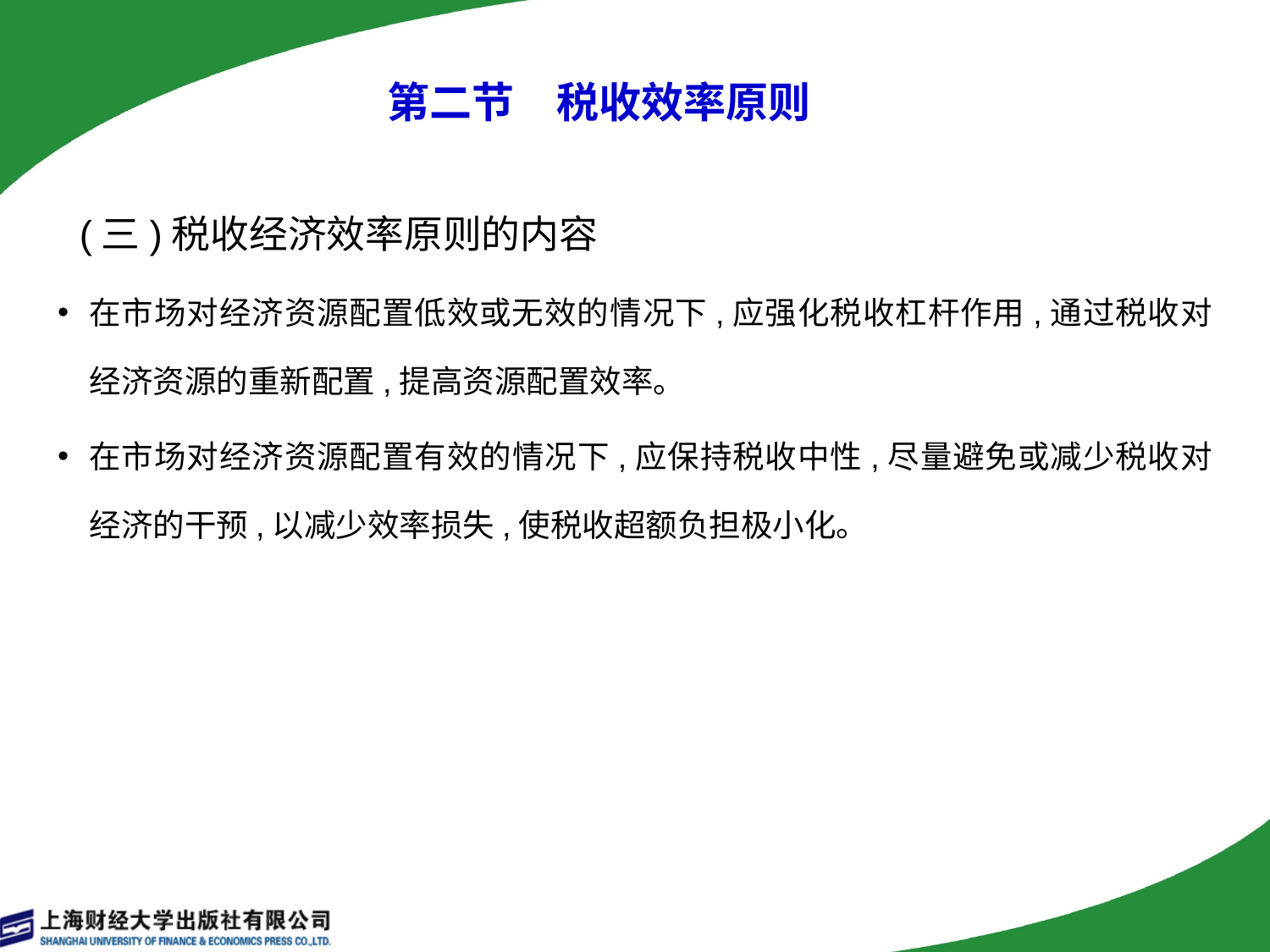

第二节　税收效率原则
  (三)税收经济效率原则的内容
在市场对经济资源配置低效或无效的情况下,应强化税收杠杆作用,通过税收对经济资源的重新配置,提高资源配置效率。
在市场对经济资源配置有效的情况下,应保持税收中性,尽量避免或减少税收对经济的干预,以减少效率损失,使税收超额负担极小化。